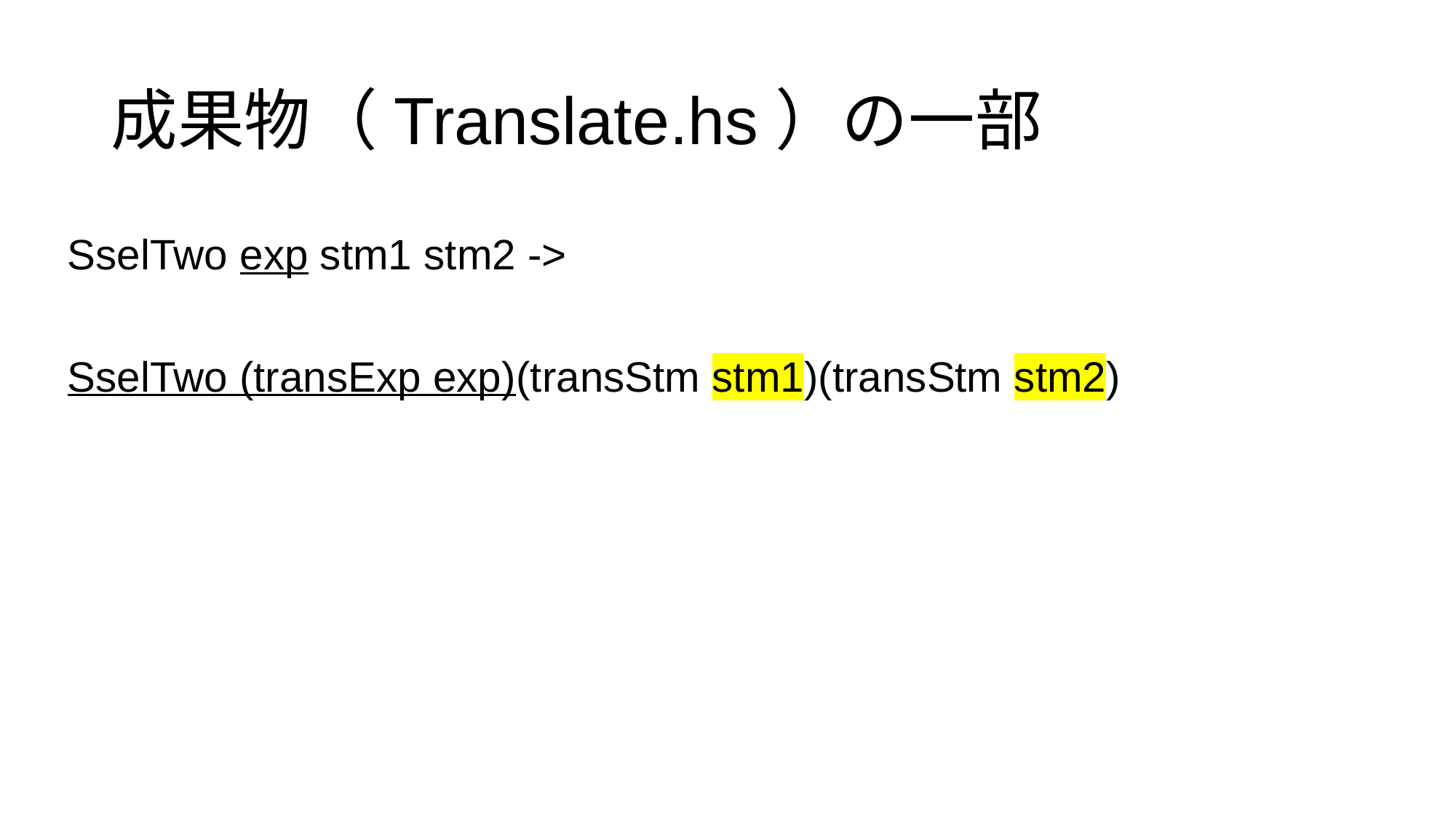

# 成果物（Translate.hs）の一部
SselTwo exp stm1 stm2 ->

SselTwo (transExp exp)(transStm stm1)(transStm stm2)